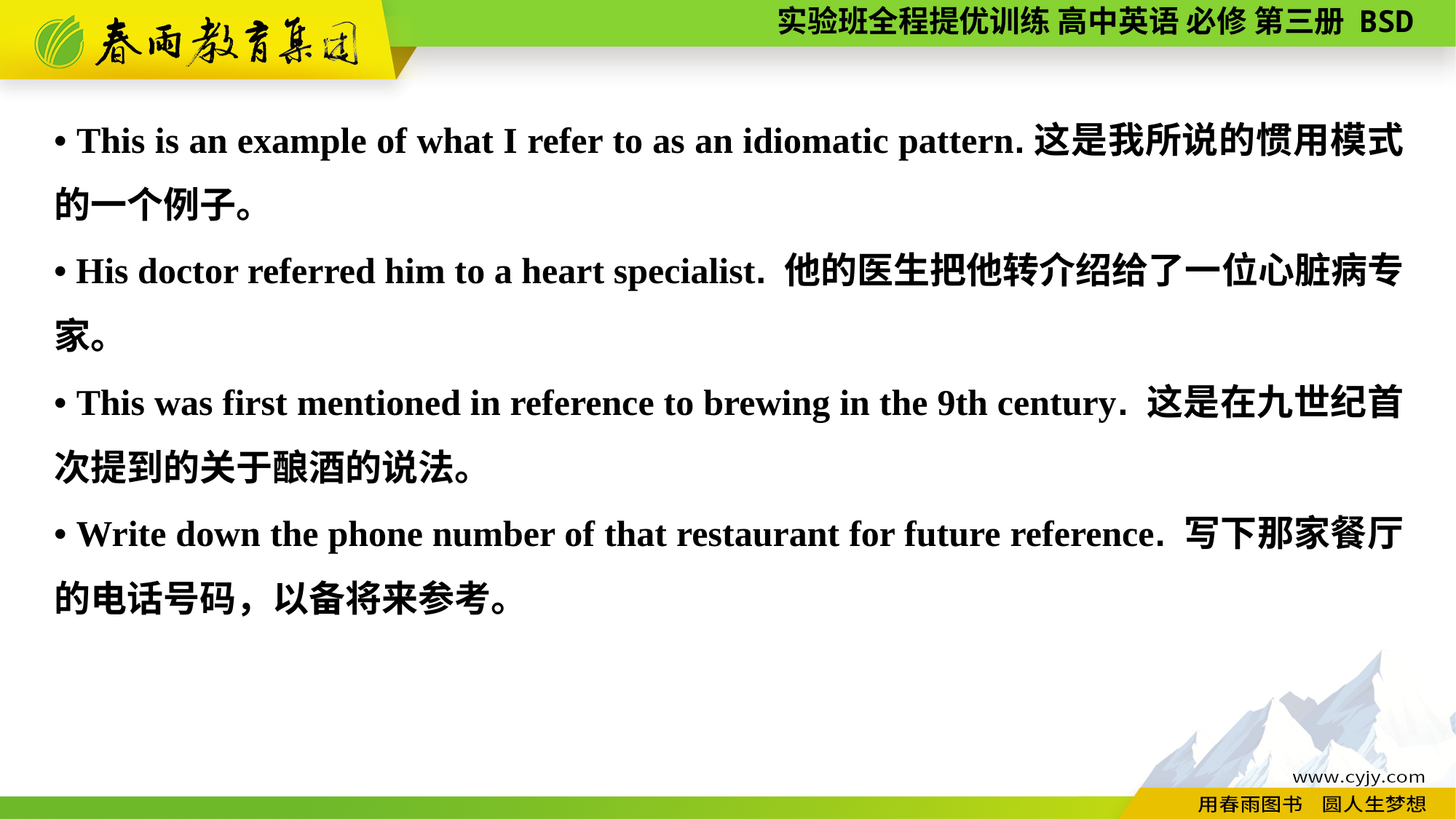

• This is an example of what I refer to as an idiomatic pattern.这是我所说的惯用模式的一个例子。
• His doctor referred him to a heart specialist. 他的医生把他转介绍给了一位心脏病专家。
• This was first mentioned in reference to brewing in the 9th century. 这是在九世纪首次提到的关于酿酒的说法。
• Write down the phone number of that restaurant for future reference. 写下那家餐厅的电话号码，以备将来参考。